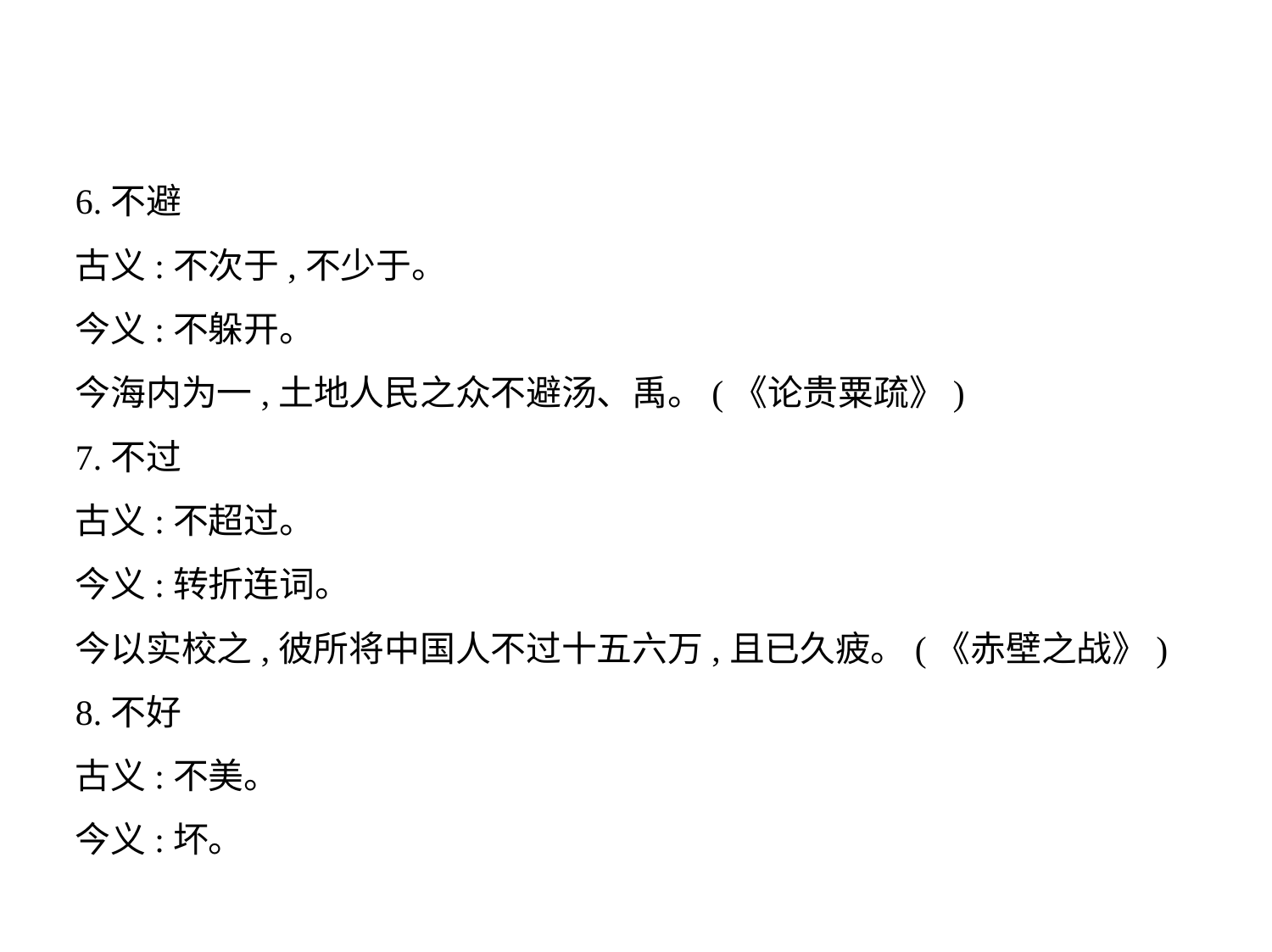

6.不避
古义:不次于,不少于。
今义:不躲开。
今海内为一,土地人民之众不避汤、禹。(《论贵粟疏》)
7.不过
古义:不超过。
今义:转折连词。
今以实校之,彼所将中国人不过十五六万,且已久疲。(《赤壁之战》)
8.不好
古义:不美。
今义:坏。